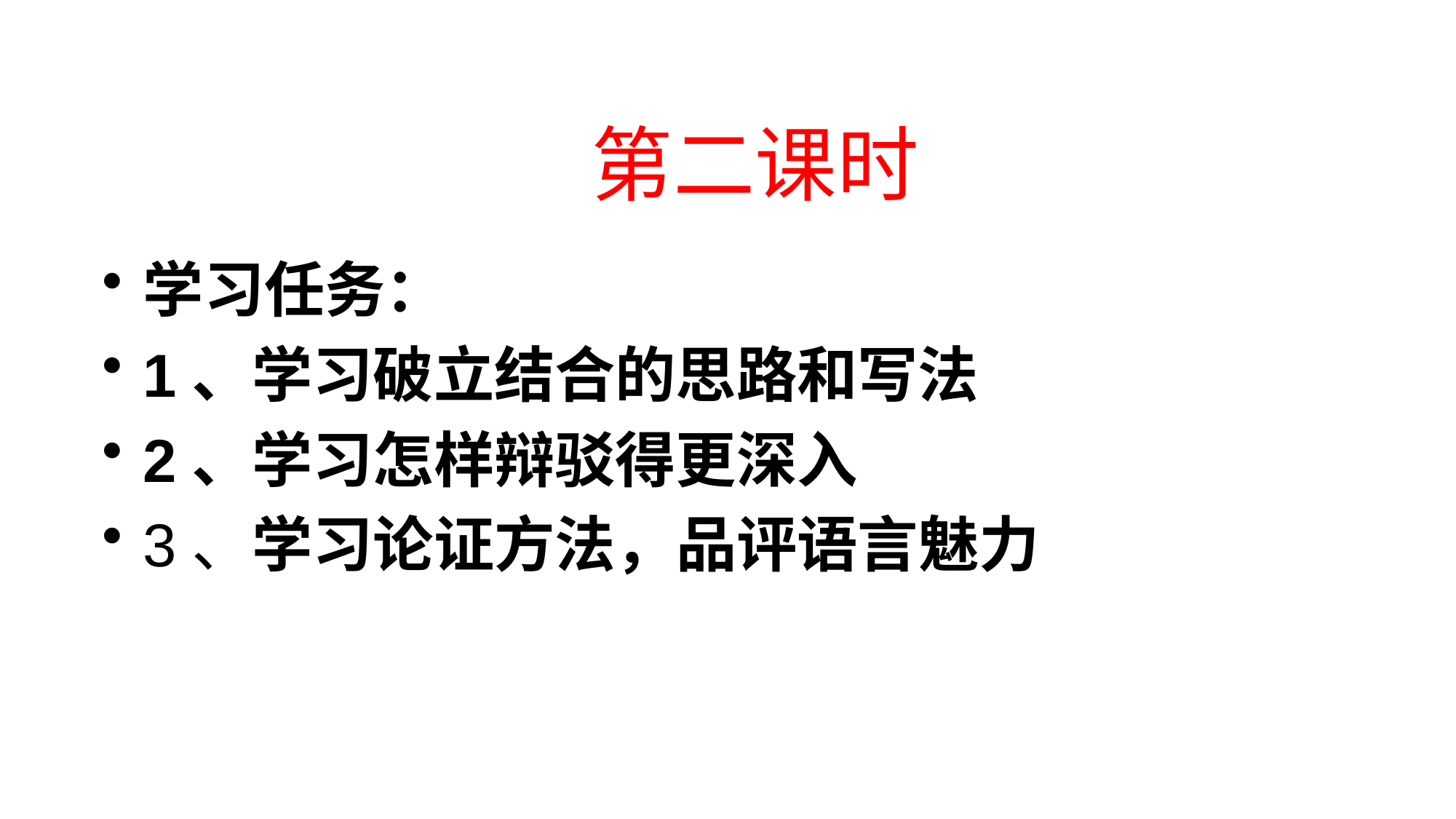

# 第二课时
学习任务：
1、学习破立结合的思路和写法
2、学习怎样辩驳得更深入
3、学习论证方法，品评语言魅力